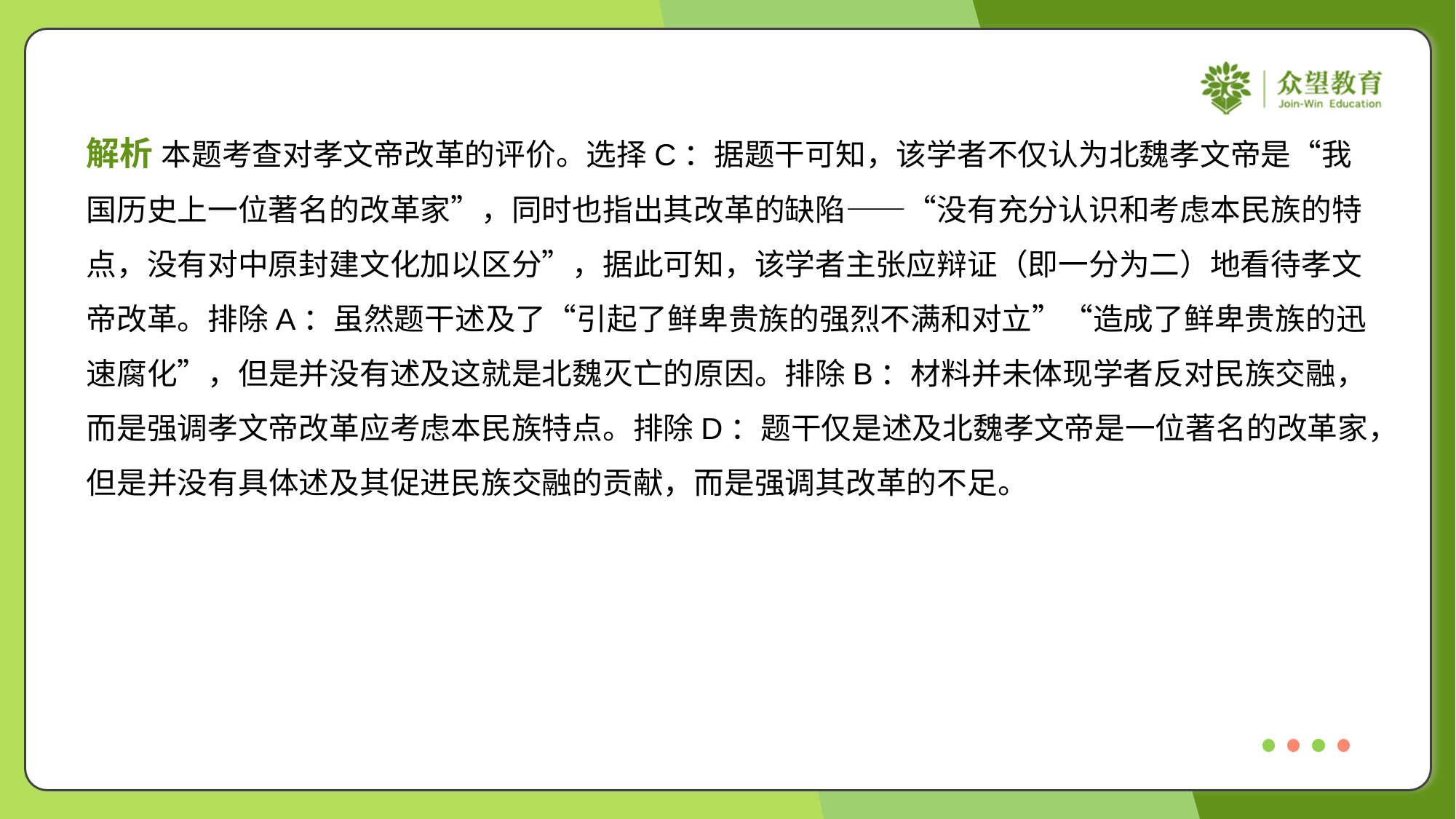

解析 本题考查对孝文帝改革的评价。选择C：据题干可知，该学者不仅认为北魏孝文帝是“我
国历史上一位著名的改革家”，同时也指出其改革的缺陷——“没有充分认识和考虑本民族的特
点，没有对中原封建文化加以区分”，据此可知，该学者主张应辩证（即一分为二）地看待孝文
帝改革。排除A：虽然题干述及了“引起了鲜卑贵族的强烈不满和对立”“造成了鲜卑贵族的迅
速腐化”，但是并没有述及这就是北魏灭亡的原因。排除B：材料并未体现学者反对民族交融，
而是强调孝文帝改革应考虑本民族特点。排除D：题干仅是述及北魏孝文帝是一位著名的改革家，
但是并没有具体述及其促进民族交融的贡献，而是强调其改革的不足。